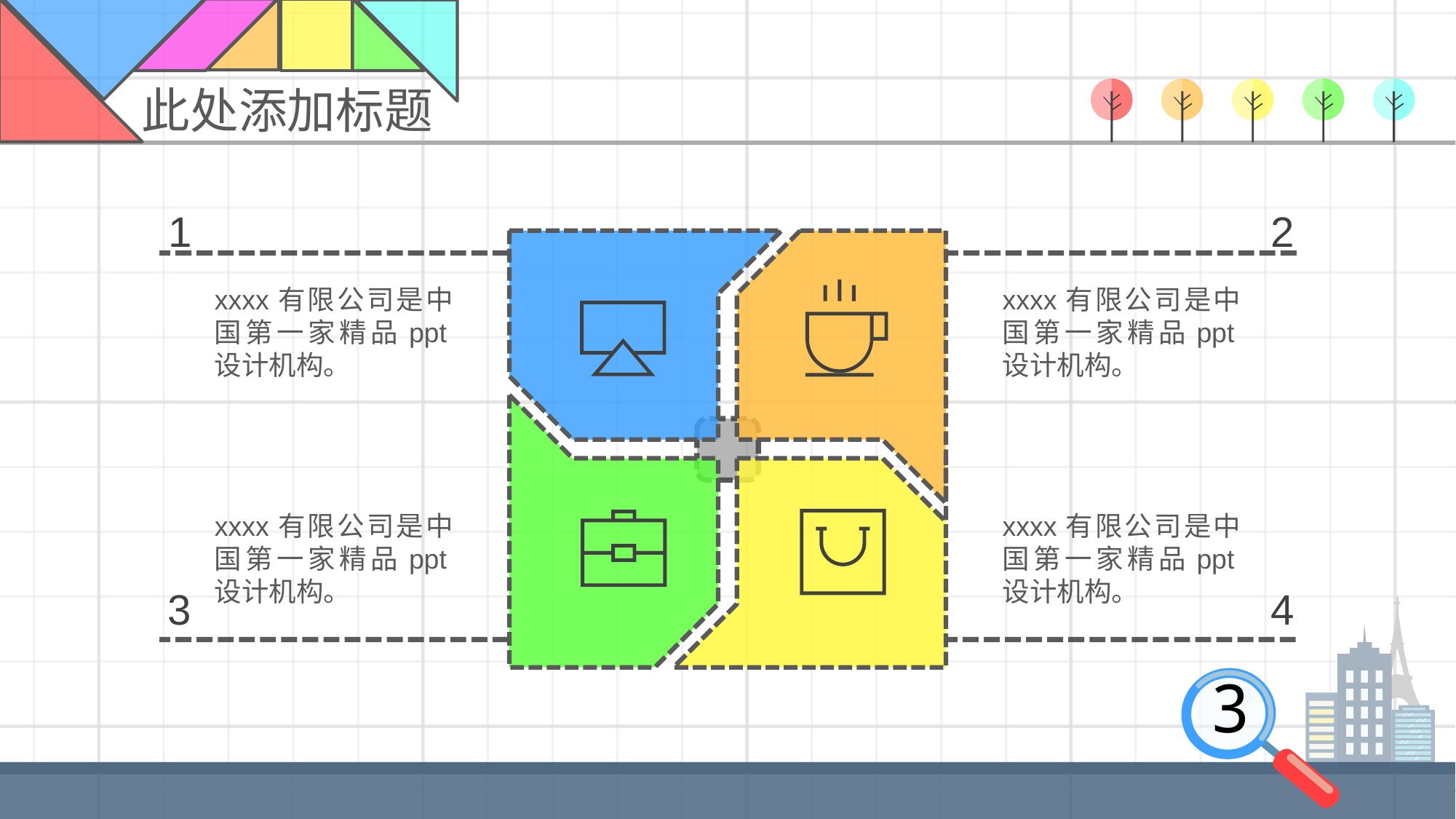

此处添加标题
1
2

xxxx有限公司是中国第一家精品ppt设计机构。
xxxx有限公司是中国第一家精品ppt设计机构。

xxxx有限公司是中国第一家精品ppt设计机构。
xxxx有限公司是中国第一家精品ppt设计机构。
3
4
3